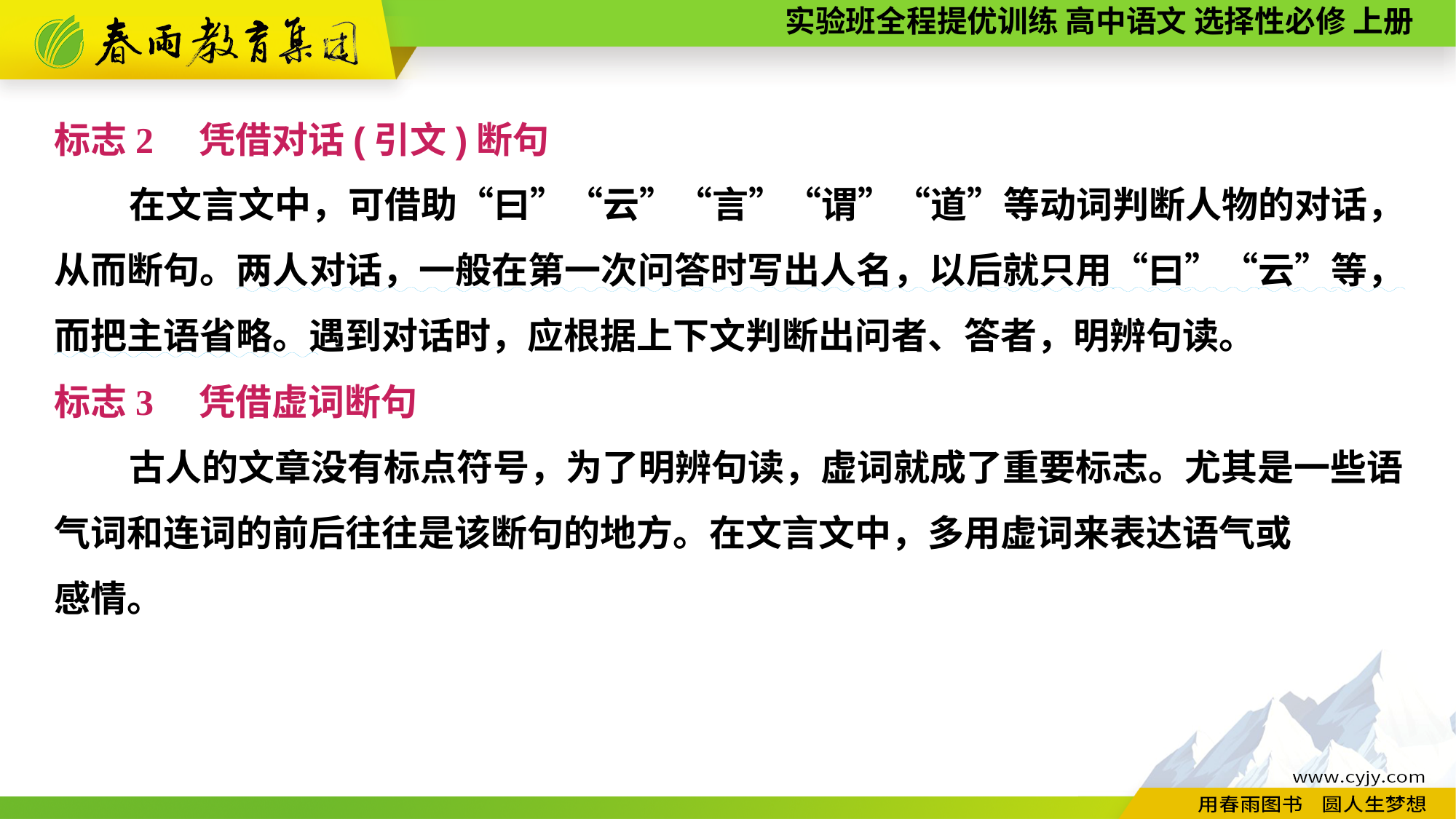

标志2　凭借对话(引文)断句
在文言文中，可借助“曰”“云”“言”“谓”“道”等动词判断人物的对话，从而断句。两人对话，一般在第一次问答时写出人名，以后就只用“曰”“云”等，而把主语省略。遇到对话时，应根据上下文判断出问者、答者，明辨句读。
标志3　凭借虚词断句
古人的文章没有标点符号，为了明辨句读，虚词就成了重要标志。尤其是一些语气词和连词的前后往往是该断句的地方。在文言文中，多用虚词来表达语气或
感情。